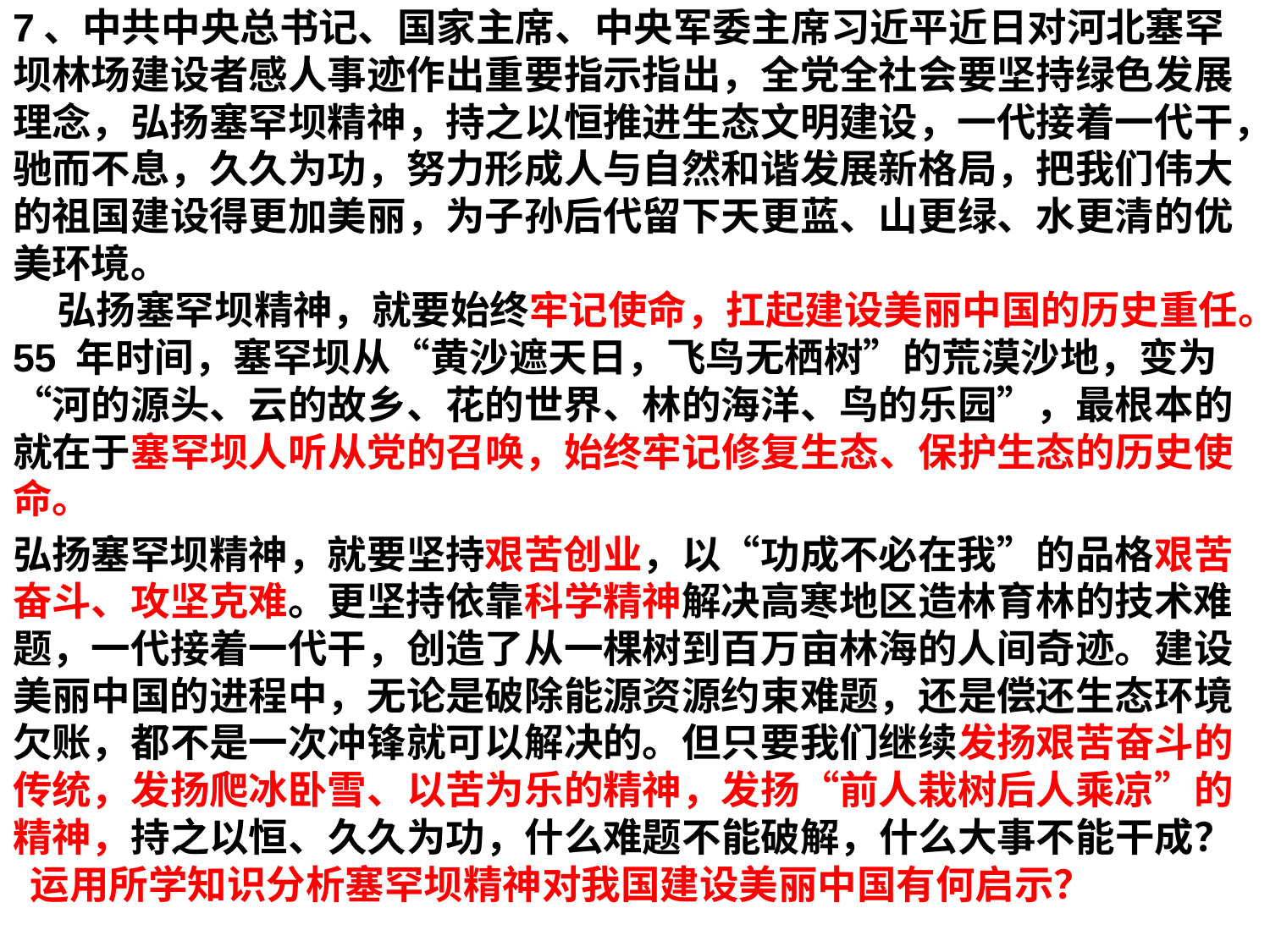

7、中共中央总书记、国家主席、中央军委主席习近平近日对河北塞罕坝林场建设者感人事迹作出重要指示指出，全党全社会要坚持绿色发展理念，弘扬塞罕坝精神，持之以恒推进生态文明建设，一代接着一代干，驰而不息，久久为功，努力形成人与自然和谐发展新格局，把我们伟大的祖国建设得更加美丽，为子孙后代留下天更蓝、山更绿、水更清的优美环境。
     弘扬塞罕坝精神，就要始终牢记使命，扛起建设美丽中国的历史重任。55 年时间，塞罕坝从“黄沙遮天日，飞鸟无栖树”的荒漠沙地，变为“河的源头、云的故乡、花的世界、林的海洋、鸟的乐园”，最根本的就在于塞罕坝人听从党的召唤，始终牢记修复生态、保护生态的历史使命。
弘扬塞罕坝精神，就要坚持艰苦创业，以“功成不必在我”的品格艰苦奋斗、攻坚克难。更坚持依靠科学精神解决高寒地区造林育林的技术难题，一代接着一代干，创造了从一棵树到百万亩林海的人间奇迹。建设美丽中国的进程中，无论是破除能源资源约束难题，还是偿还生态环境欠账，都不是一次冲锋就可以解决的。但只要我们继续发扬艰苦奋斗的传统，发扬爬冰卧雪、以苦为乐的精神，发扬“前人栽树后人乘凉”的精神，持之以恒、久久为功，什么难题不能破解，什么大事不能干成？
  运用所学知识分析塞罕坝精神对我国建设美丽中国有何启示？